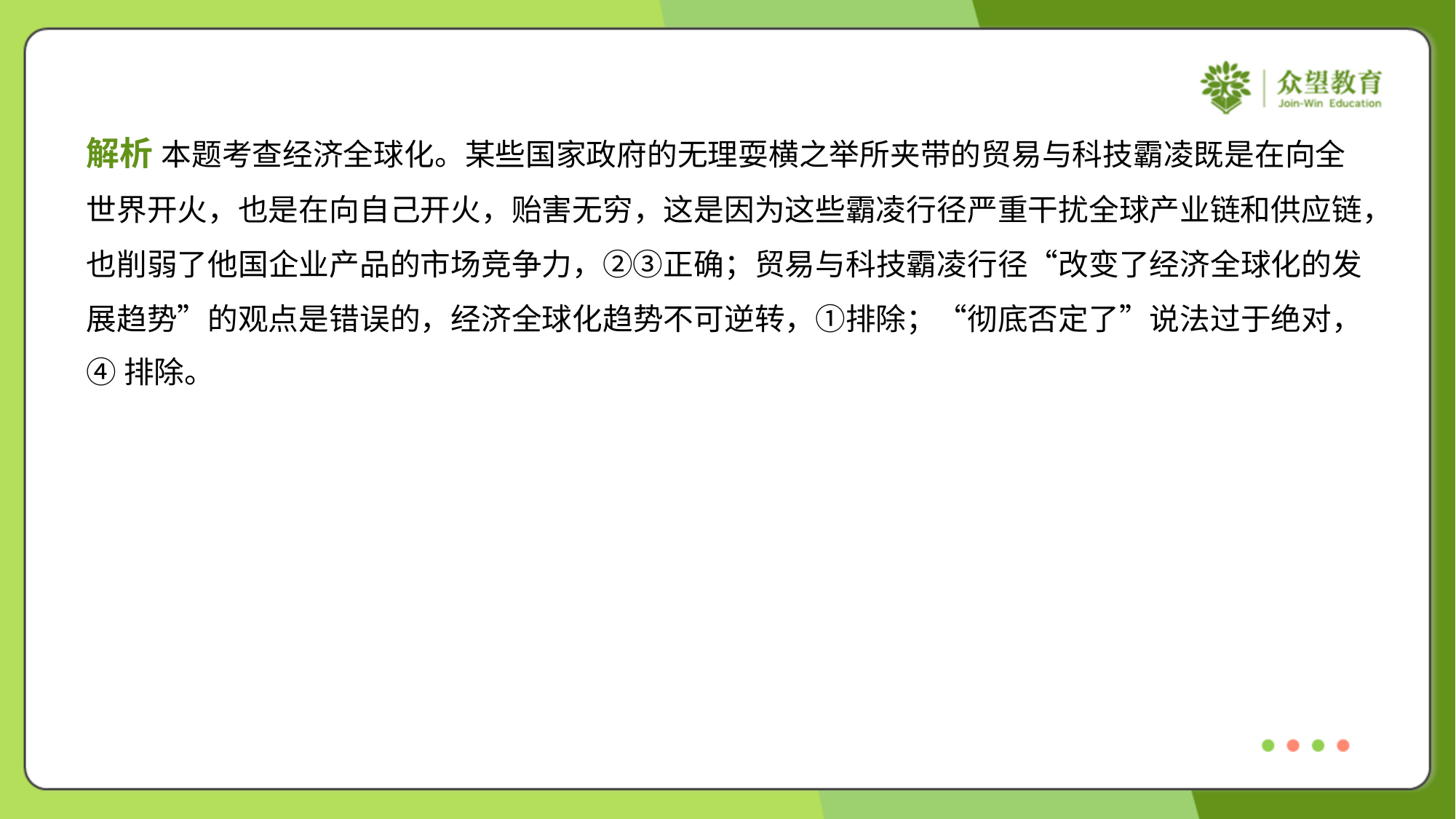

解析 本题考查经济全球化。某些国家政府的无理耍横之举所夹带的贸易与科技霸凌既是在向全
世界开火，也是在向自己开火，贻害无穷，这是因为这些霸凌行径严重干扰全球产业链和供应链，
也削弱了他国企业产品的市场竞争力，②③正确；贸易与科技霸凌行径“改变了经济全球化的发
展趋势”的观点是错误的，经济全球化趋势不可逆转，①排除；“彻底否定了”说法过于绝对，
④排除。